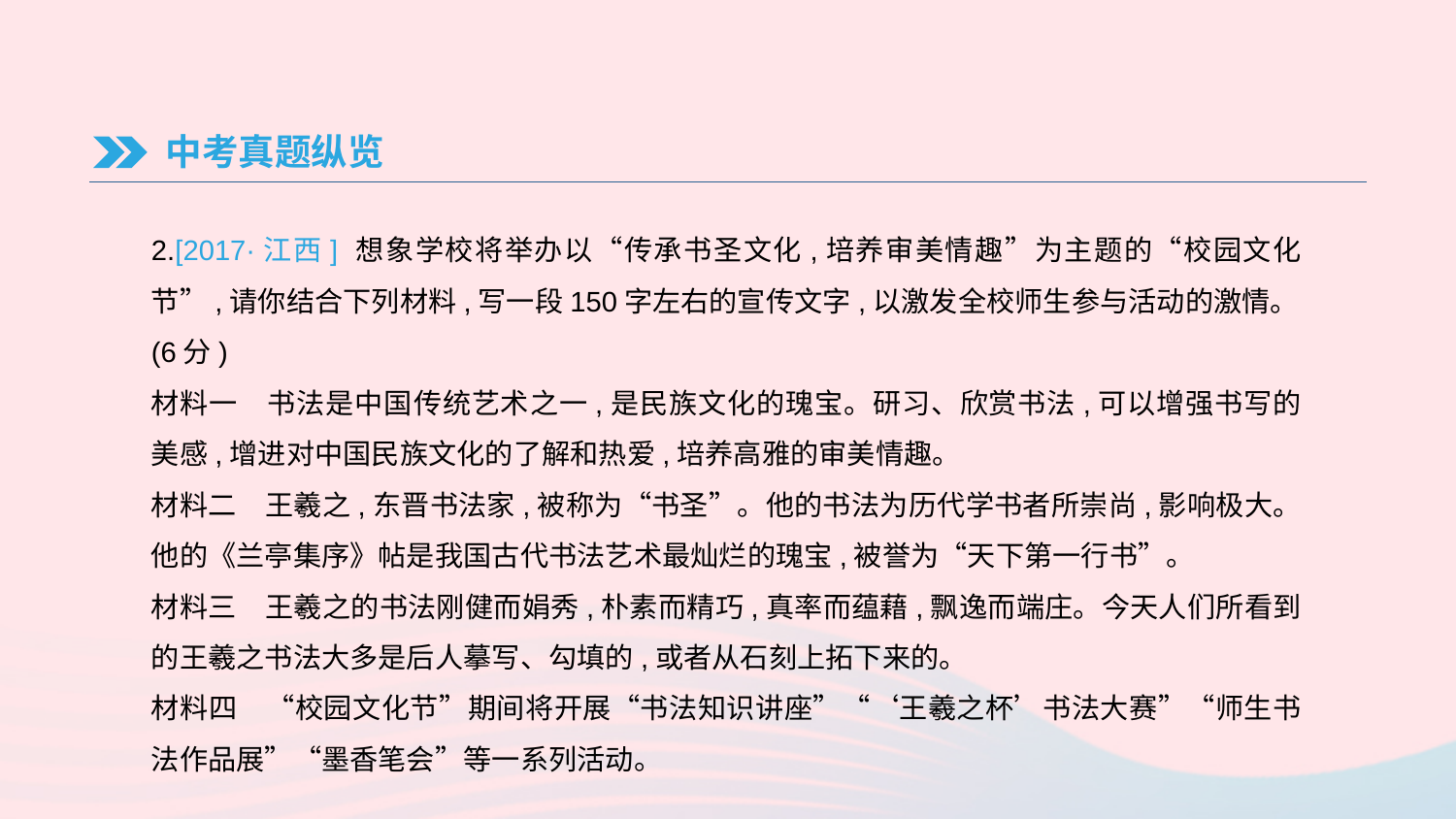

中考真题纵览

2.[2017·江西] 想象学校将举办以“传承书圣文化,培养审美情趣”为主题的“校园文化节”,请你结合下列材料,写一段150字左右的宣传文字,以激发全校师生参与活动的激情。(6分)
材料一　书法是中国传统艺术之一,是民族文化的瑰宝。研习、欣赏书法,可以增强书写的美感,增进对中国民族文化的了解和热爱,培养高雅的审美情趣。
材料二　王羲之,东晋书法家,被称为“书圣”。他的书法为历代学书者所崇尚,影响极大。他的《兰亭集序》帖是我国古代书法艺术最灿烂的瑰宝,被誉为“天下第一行书”。
材料三　王羲之的书法刚健而娟秀,朴素而精巧,真率而蕴藉,飘逸而端庄。今天人们所看到的王羲之书法大多是后人摹写、勾填的,或者从石刻上拓下来的。
材料四　“校园文化节”期间将开展“书法知识讲座”“‘王羲之杯’书法大赛”“师生书法作品展”“墨香笔会”等一系列活动。